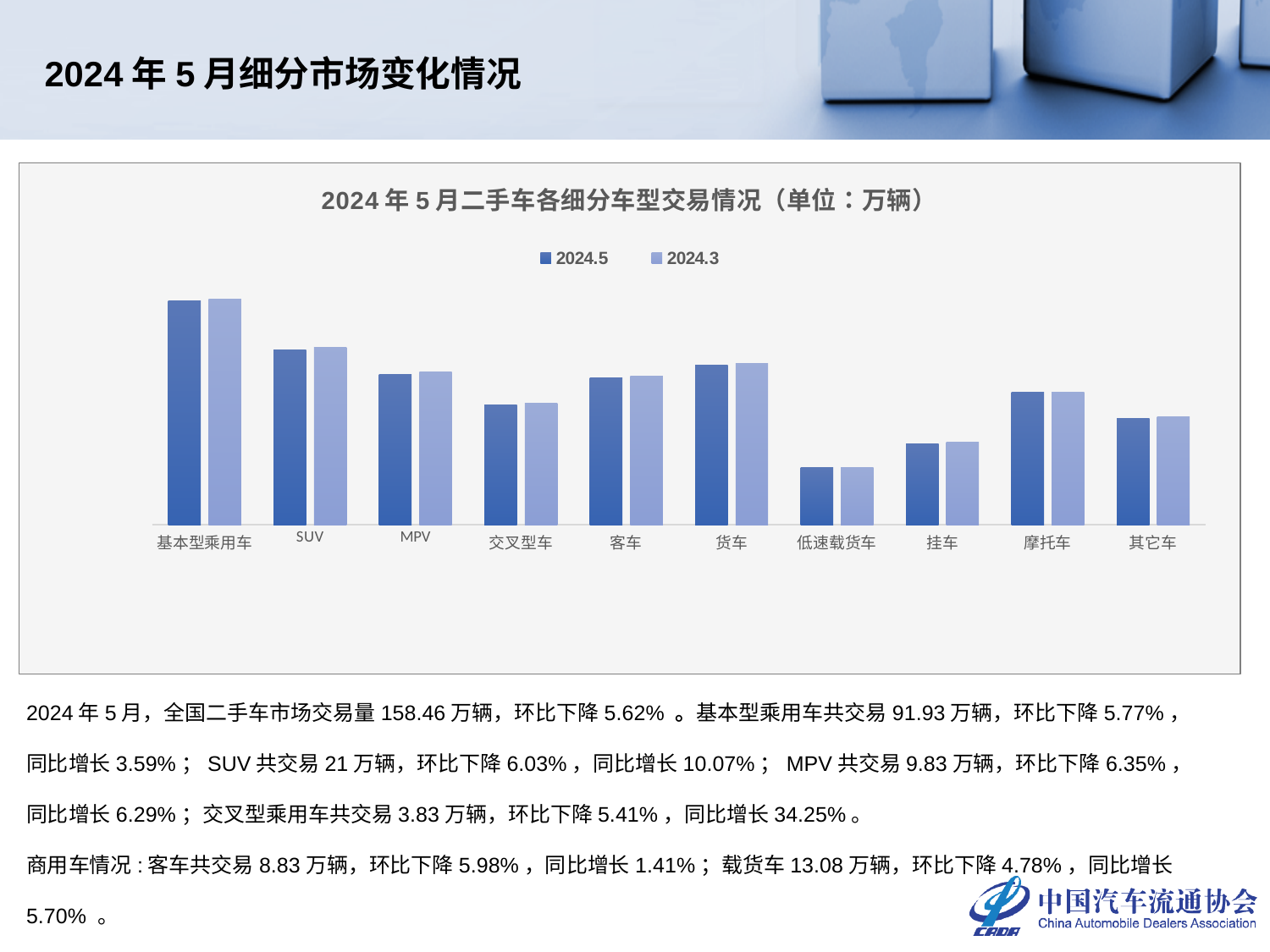

2024年5月细分市场变化情况

### Chart: 2024年5月二手车各细分车型交易情况（单位：万辆）

| Category | 2024.5 | 2024.3 |
|---|---|---|
| 基本型乘用车 | 91.9334 | 97.558 |
| SUV | 20.9954 | 22.3432 |
| MPV | 9.8308 | 10.4974 |
| 交叉型车 | 3.8295 | 4.0486 |
| 客车 | 8.8253 | 9.3865 |
| 货车 | 13.0824 | 13.7393 |
| 低速载货车 | 0.5699 | 0.5773 |
| 挂车 | 1.1748 | 1.2364 |
| 摩托车 | 5.6549 | 5.7878 |
| 其它车 | 2.5645 | 2.7246 |
2024年5月，全国二手车市场交易量158.46万辆，环比下降5.62% 。基本型乘用车共交易91.93万辆，环比下降5.77%，同比增长3.59%；SUV共交易21万辆，环比下降6.03%，同比增长10.07%；MPV共交易9.83万辆，环比下降6.35%，同比增长6.29%；交叉型乘用车共交易3.83万辆，环比下降5.41%，同比增长34.25%。
商用车情况:客车共交易8.83万辆，环比下降5.98%，同比增长1.41%；载货车13.08万辆，环比下降4.78%，同比增长5.70% 。